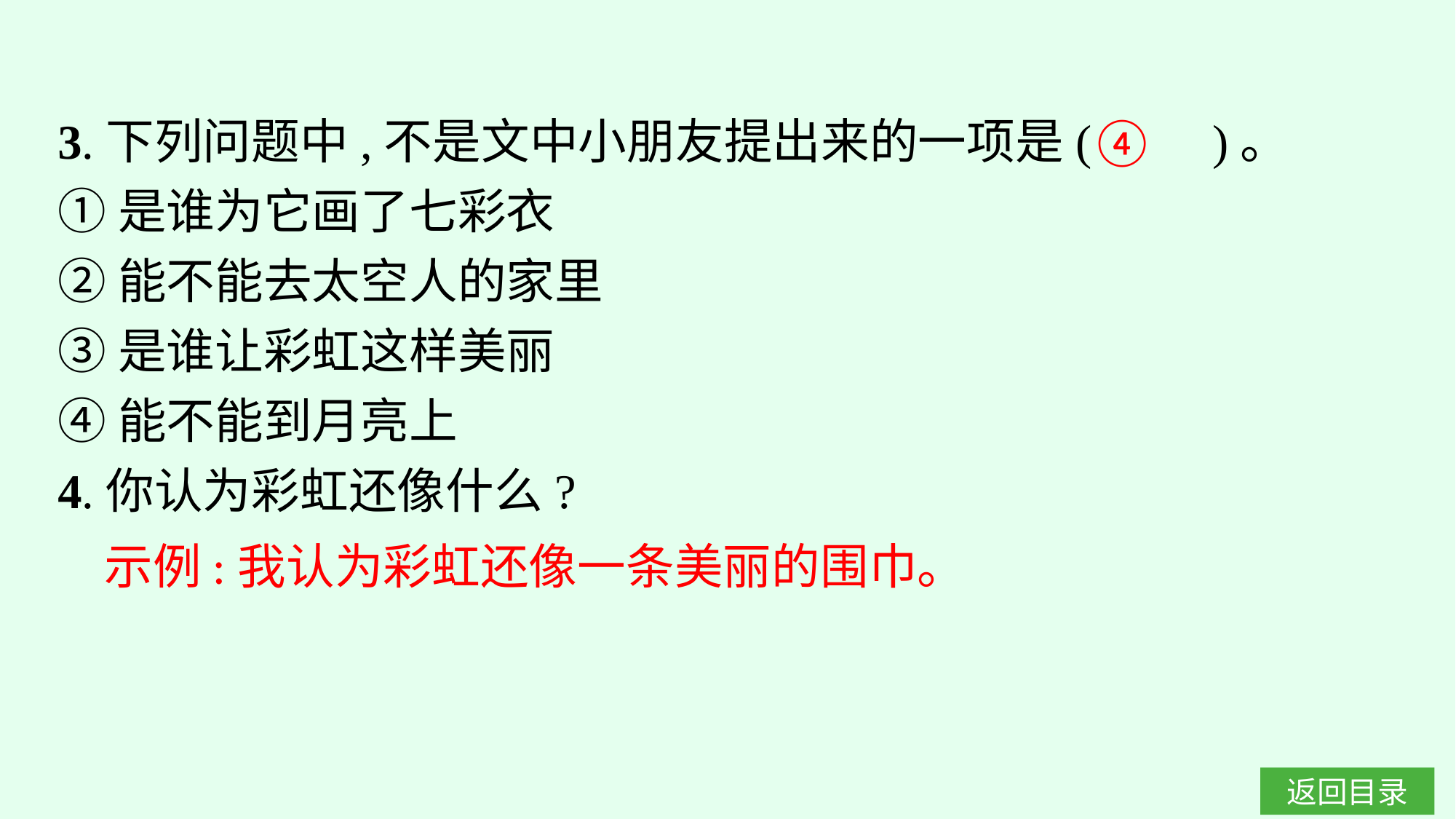

3.下列问题中,不是文中小朋友提出来的一项是(　　)。
①是谁为它画了七彩衣
②能不能去太空人的家里
③是谁让彩虹这样美丽
④能不能到月亮上
4.你认为彩虹还像什么?
④
示例:我认为彩虹还像一条美丽的围巾。